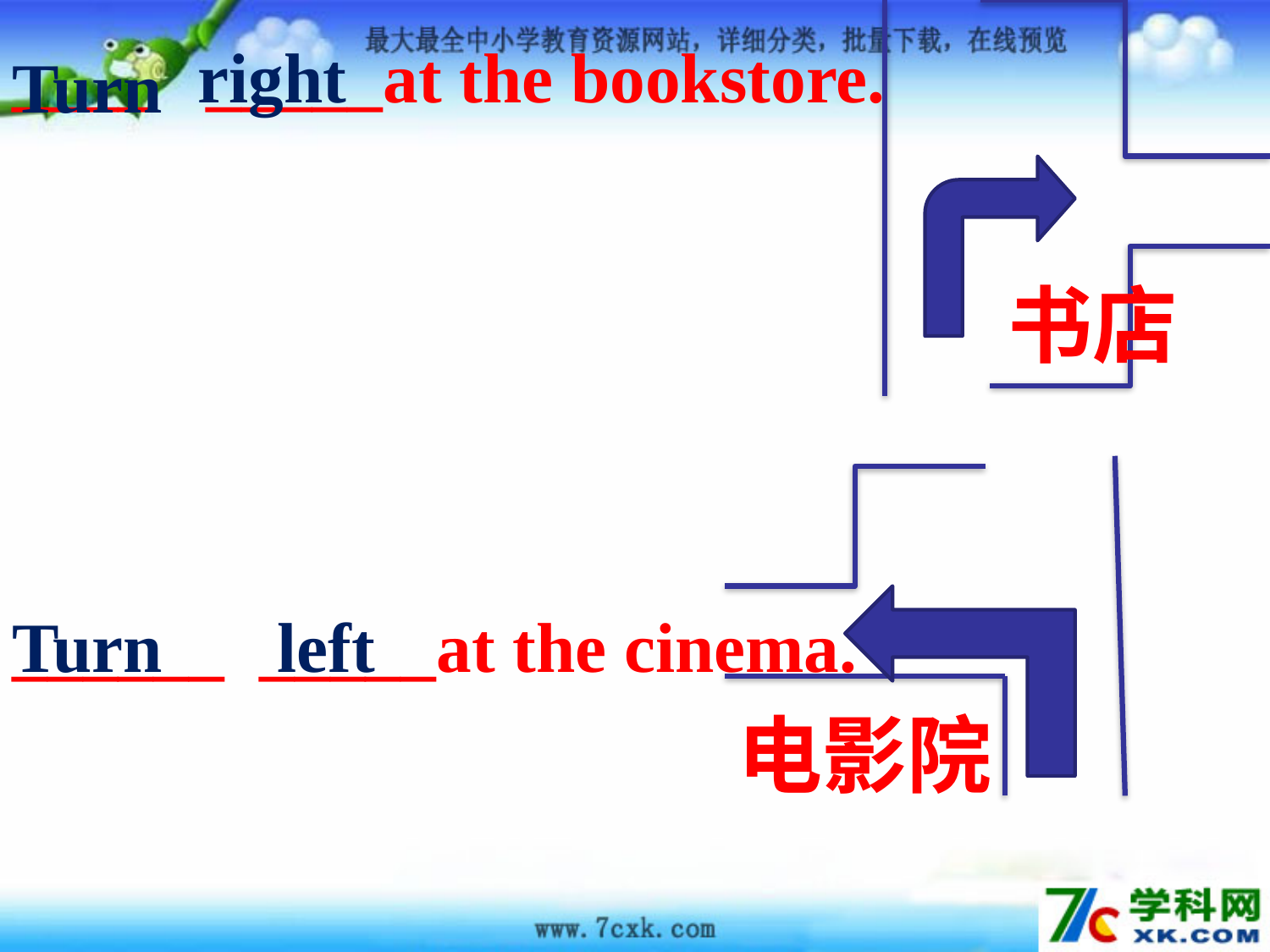

____   _____at the bookstore.
right
Turn

书店

______  _____at the cinema.
Turn
left
电影院